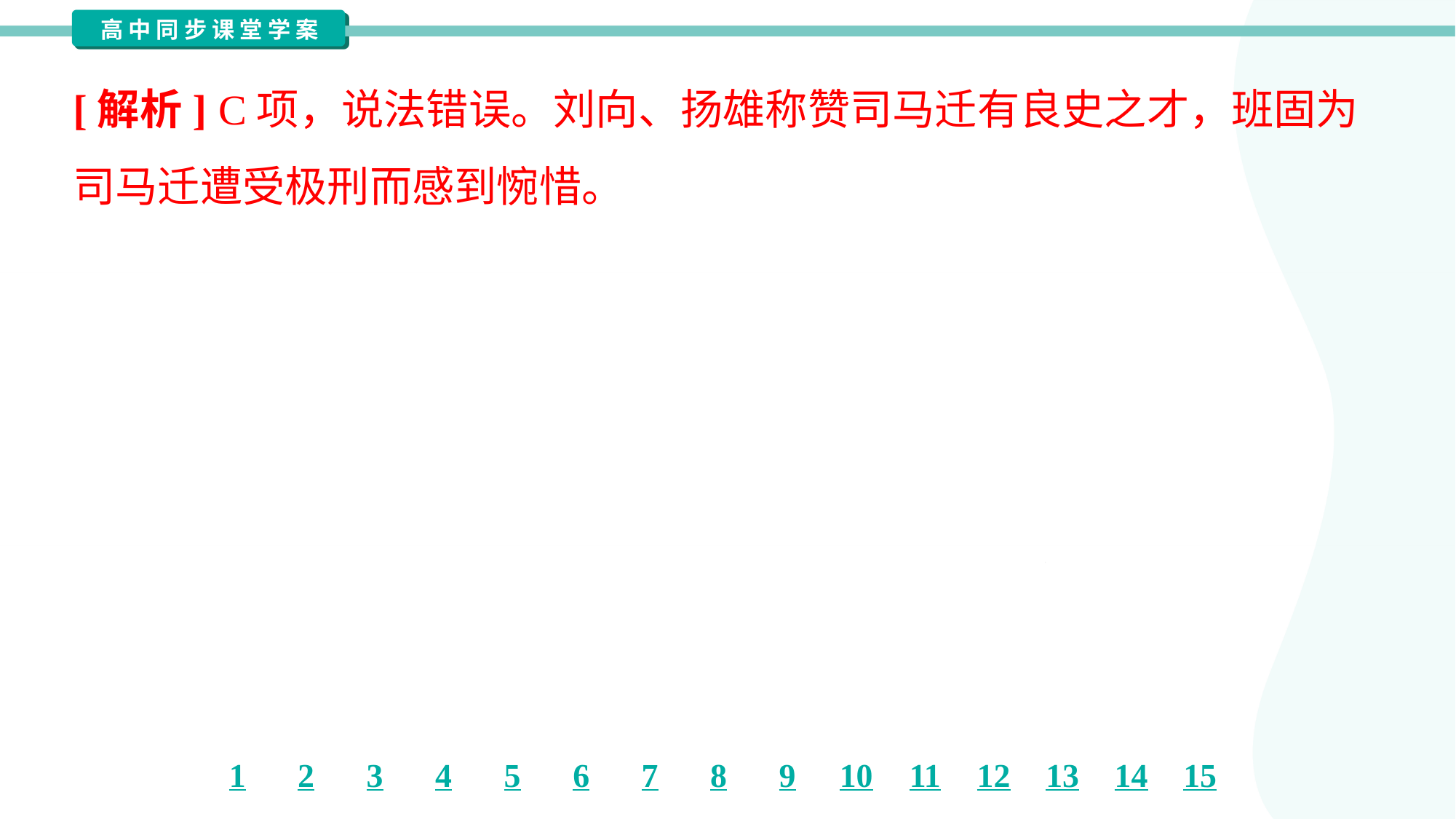

[解析] C项，说法错误。刘向、扬雄称赞司马迁有良史之才，班固为
司马迁遭受极刑而感到惋惜。